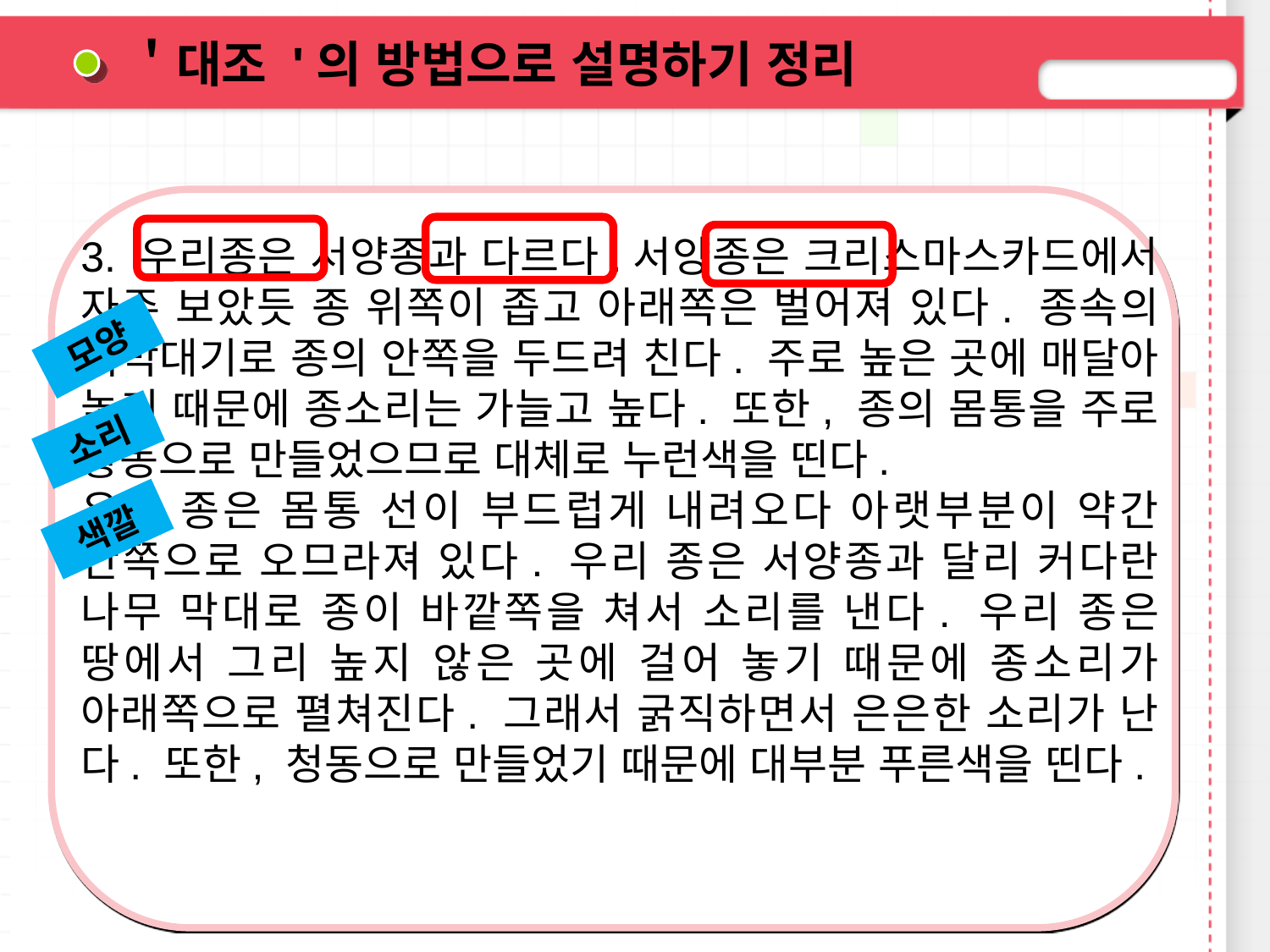

＇대조 '의 방법으로 설명하기 정리

3. 우리종은 서양종과 다르다.서양종은 크리스마스카드에서 자주 보았듯 종 위쪽이 좁고 아래쪽은 벌어져 있다. 종속의 쇠막대기로 종의 안쪽을 두드려 친다. 주로 높은 곳에 매달아 놓기 때문에 종소리는 가늘고 높다. 또한, 종의 몸통을 주로 황동으로 만들었으므로 대체로 누런색을 띤다.
우리 종은 몸통 선이 부드럽게 내려오다 아랫부분이 약간 안쪽으로 오므라져 있다. 우리 종은 서양종과 달리 커다란 나무 막대로 종이 바깥쪽을 쳐서 소리를 낸다. 우리 종은 땅에서 그리 높지 않은 곳에 걸어 놓기 때문에 종소리가 아래쪽으로 펼쳐진다. 그래서 굵직하면서 은은한 소리가 난다. 또한, 청동으로 만들었기 때문에 대부분 푸른색을 띤다.

모양
소리
색깔